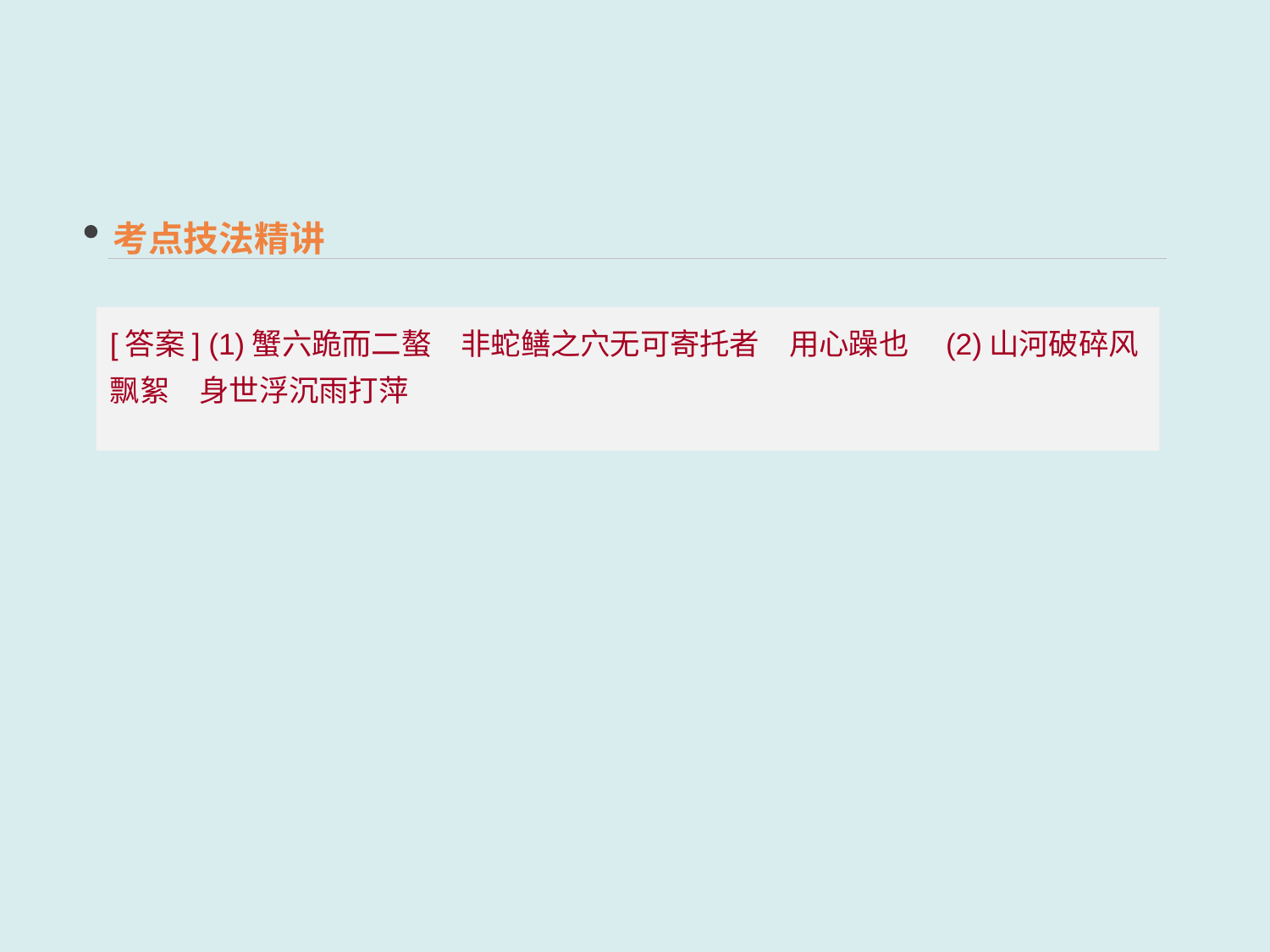

考点技法精讲

[答案] (1)蟹六跪而二螯　非蛇鳝之穴无可寄托者　用心躁也　(2)山河破碎风飘絮　身世浮沉雨打萍